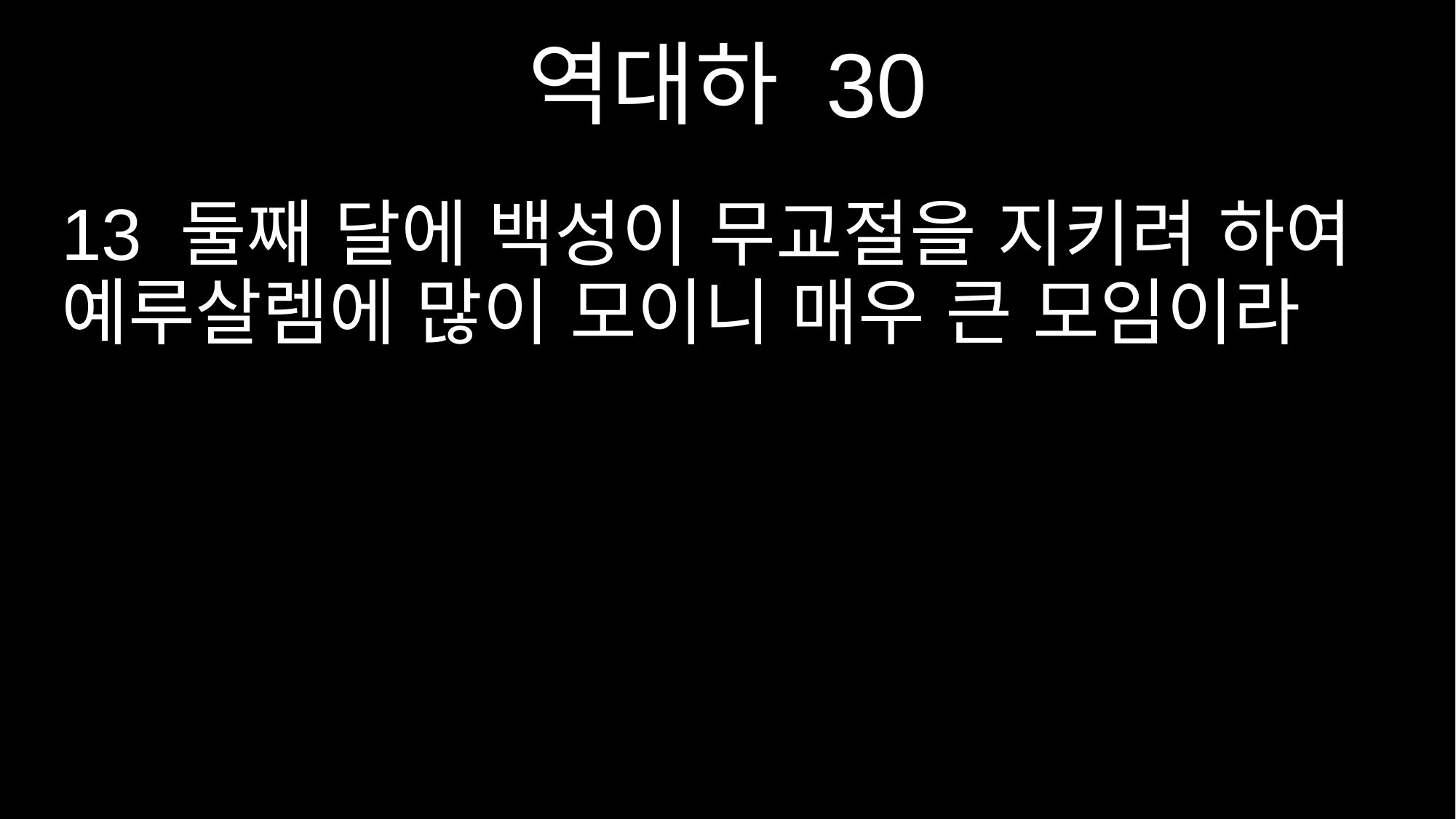

역대하 30
13 둘째 달에 백성이 무교절을 지키려 하여 예루살렘에 많이 모이니 매우 큰 모임이라